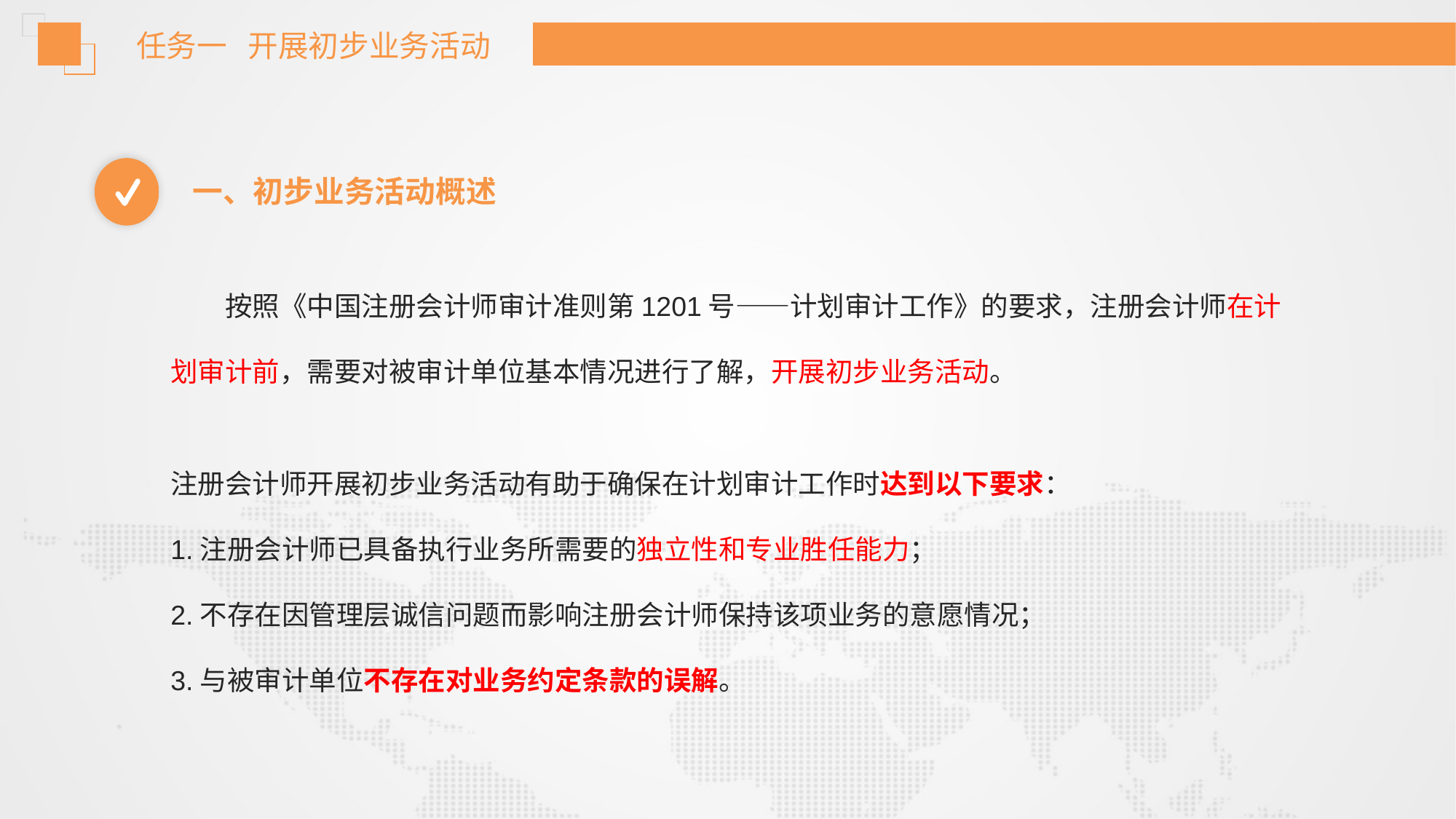

任务一   开展初步业务活动

一、初步业务活动概述
按照《中国注册会计师审计准则第1201号——计划审计工作》的要求，注册会计师在计划审计前，需要对被审计单位基本情况进行了解，开展初步业务活动。
注册会计师开展初步业务活动有助于确保在计划审计工作时达到以下要求：
1.注册会计师已具备执行业务所需要的独立性和专业胜任能力；
2.不存在因管理层诚信问题而影响注册会计师保持该项业务的意愿情况；
3.与被审计单位不存在对业务约定条款的误解。